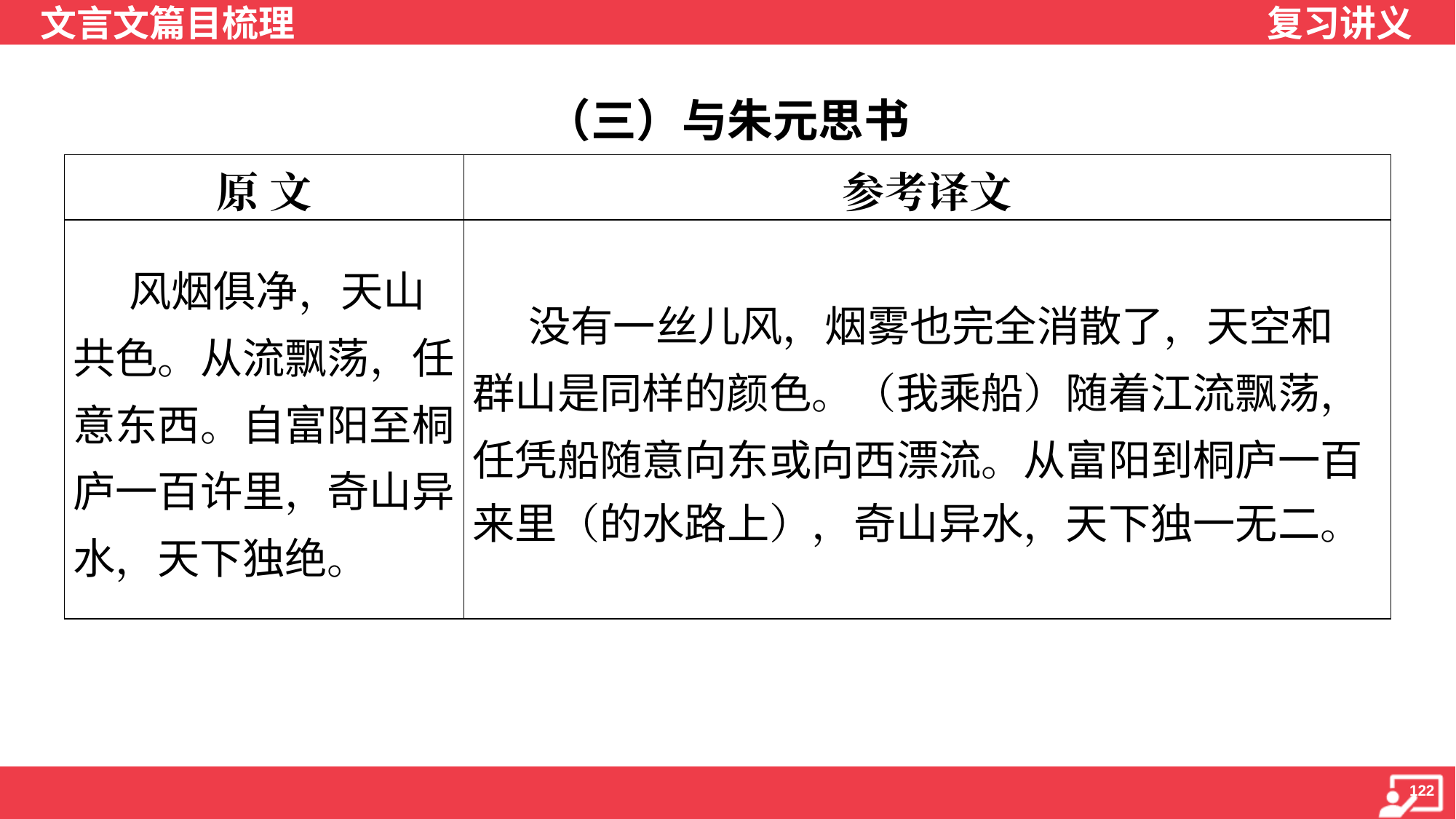

（三）与朱元思书
| 原 文 | 参考译文 |
| --- | --- |
| 风烟俱净，天山共色。从流飘荡，任意东西。自富阳至桐庐一百许里，奇山异水，天下独绝。 | 没有一丝儿风，烟雾也完全消散了，天空和 群山是同样的颜色。（我乘船）随着江流飘荡， 任凭船随意向东或向西漂流。从富阳到桐庐一百 来里（的水路上），奇山异水，天下独一无二。 |